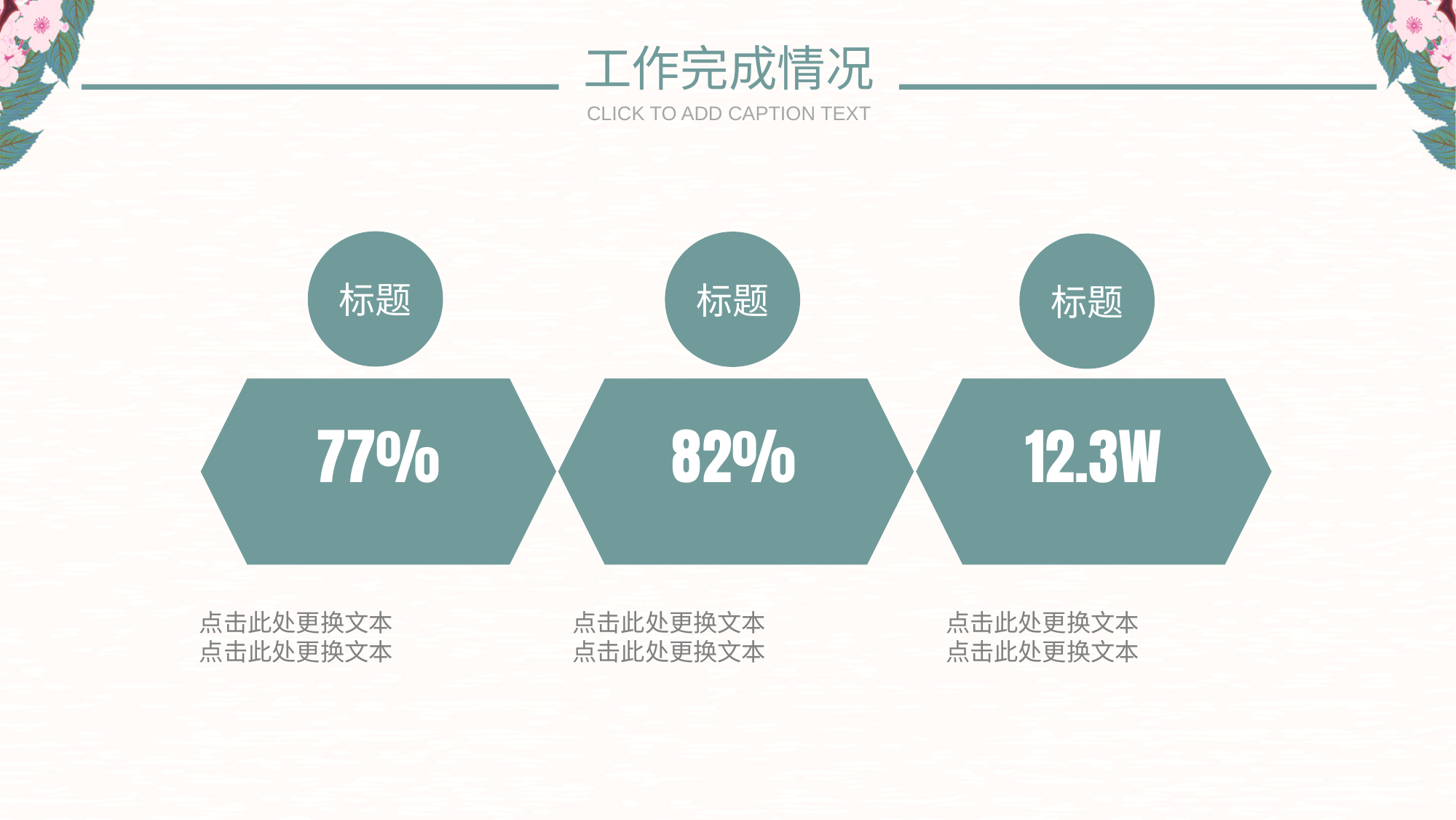

工作完成情况

CLICK TO ADD CAPTION TEXT
标题
标题
标题

12.3W
77%
82%
点击此处更换文本
点击此处更换文本
点击此处更换文本
点击此处更换文本
点击此处更换文本
点击此处更换文本